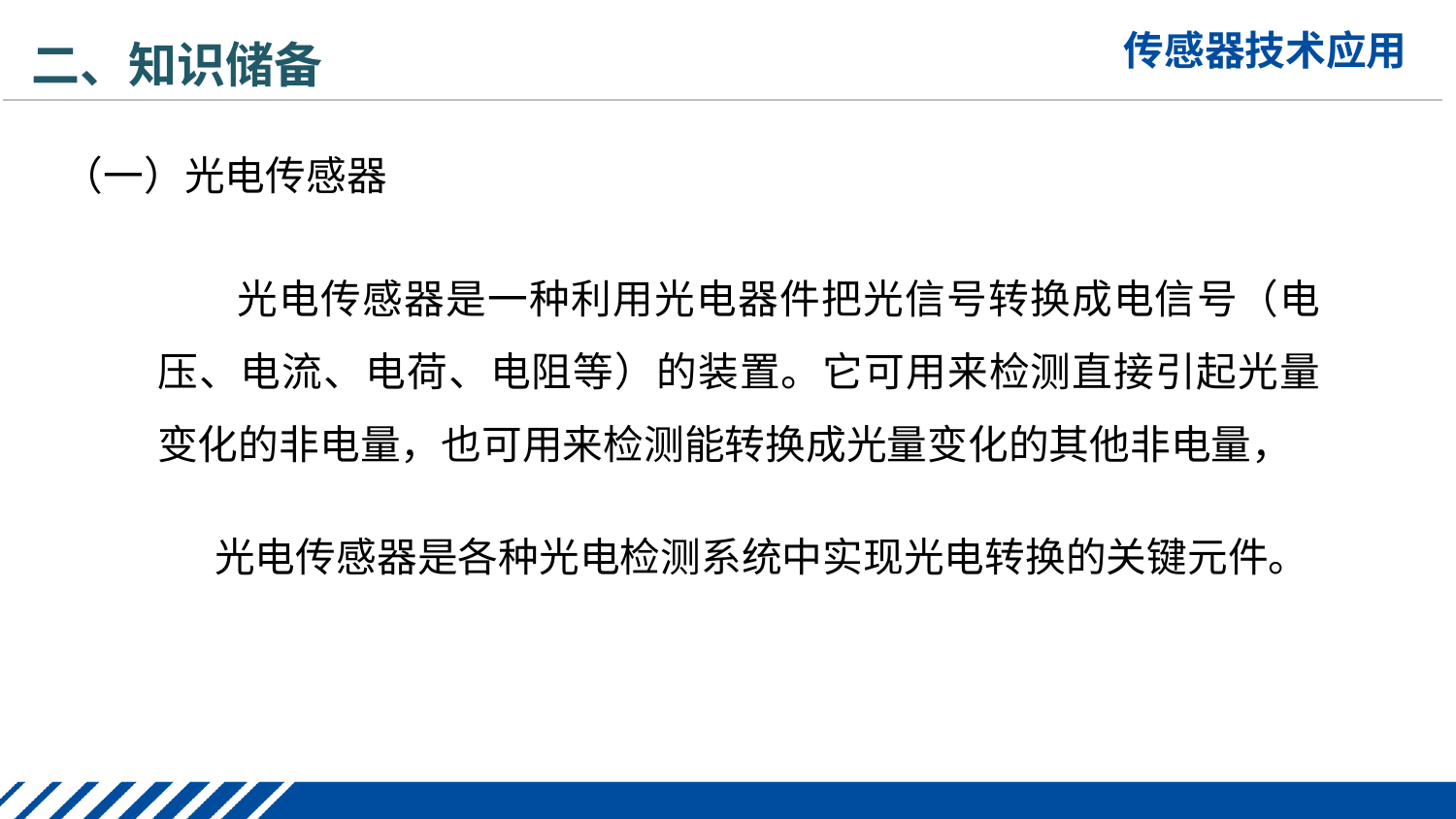

二、知识储备
（一）光电传感器
  光电传感器是一种利用光电器件把光信号转换成电信号（电压、电流、电荷、电阻等）的装置。它可用来检测直接引起光量变化的非电量，也可用来检测能转换成光量变化的其他非电量，
光电传感器是各种光电检测系统中实现光电转换的关键元件。